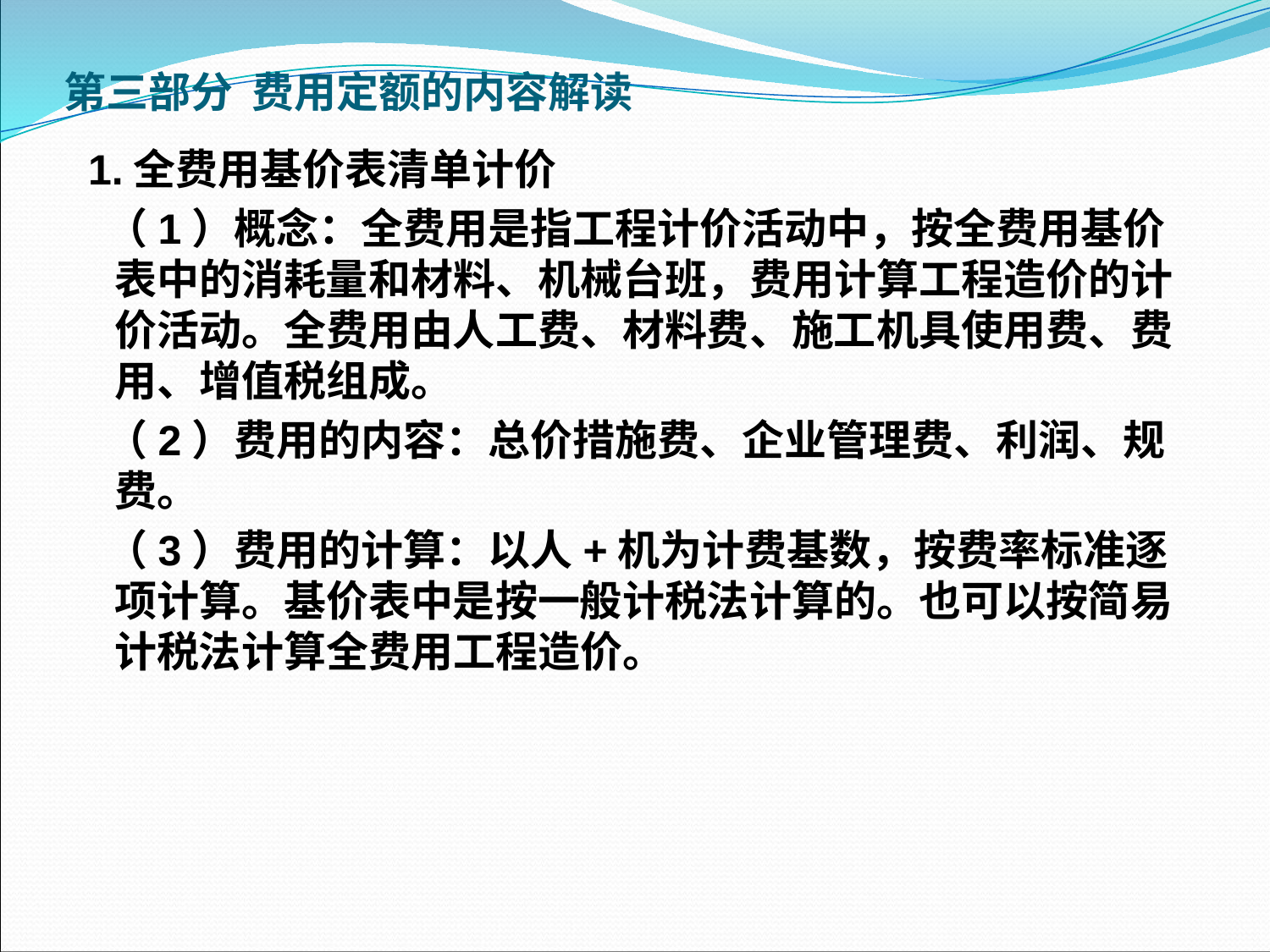

第三部分  费用定额的内容解读
 1.全费用基价表清单计价
  （1）概念：全费用是指工程计价活动中，按全费用基价表中的消耗量和材料、机械台班，费用计算工程造价的计价活动。全费用由人工费、材料费、施工机具使用费、费用、增值税组成。
  （2）费用的内容：总价措施费、企业管理费、利润、规费。
  （3）费用的计算：以人+机为计费基数，按费率标准逐项计算。基价表中是按一般计税法计算的。也可以按简易计税法计算全费用工程造价。